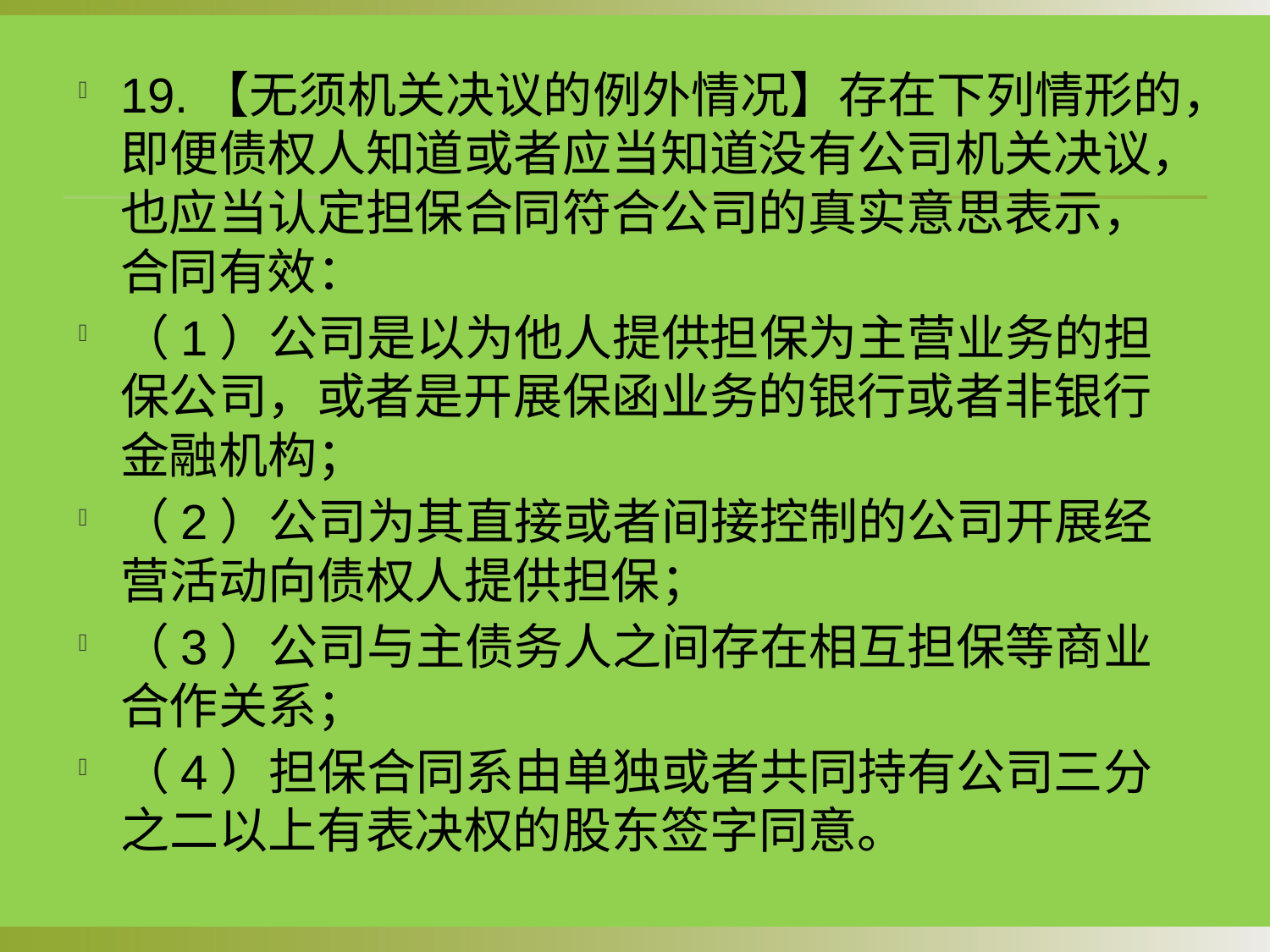

19.【无须机关决议的例外情况】存在下列情形的，即便债权人知道或者应当知道没有公司机关决议，也应当认定担保合同符合公司的真实意思表示，合同有效：
（1）公司是以为他人提供担保为主营业务的担保公司，或者是开展保函业务的银行或者非银行金融机构；
（2）公司为其直接或者间接控制的公司开展经营活动向债权人提供担保；
（3）公司与主债务人之间存在相互担保等商业合作关系；
（4）担保合同系由单独或者共同持有公司三分之二以上有表决权的股东签字同意。